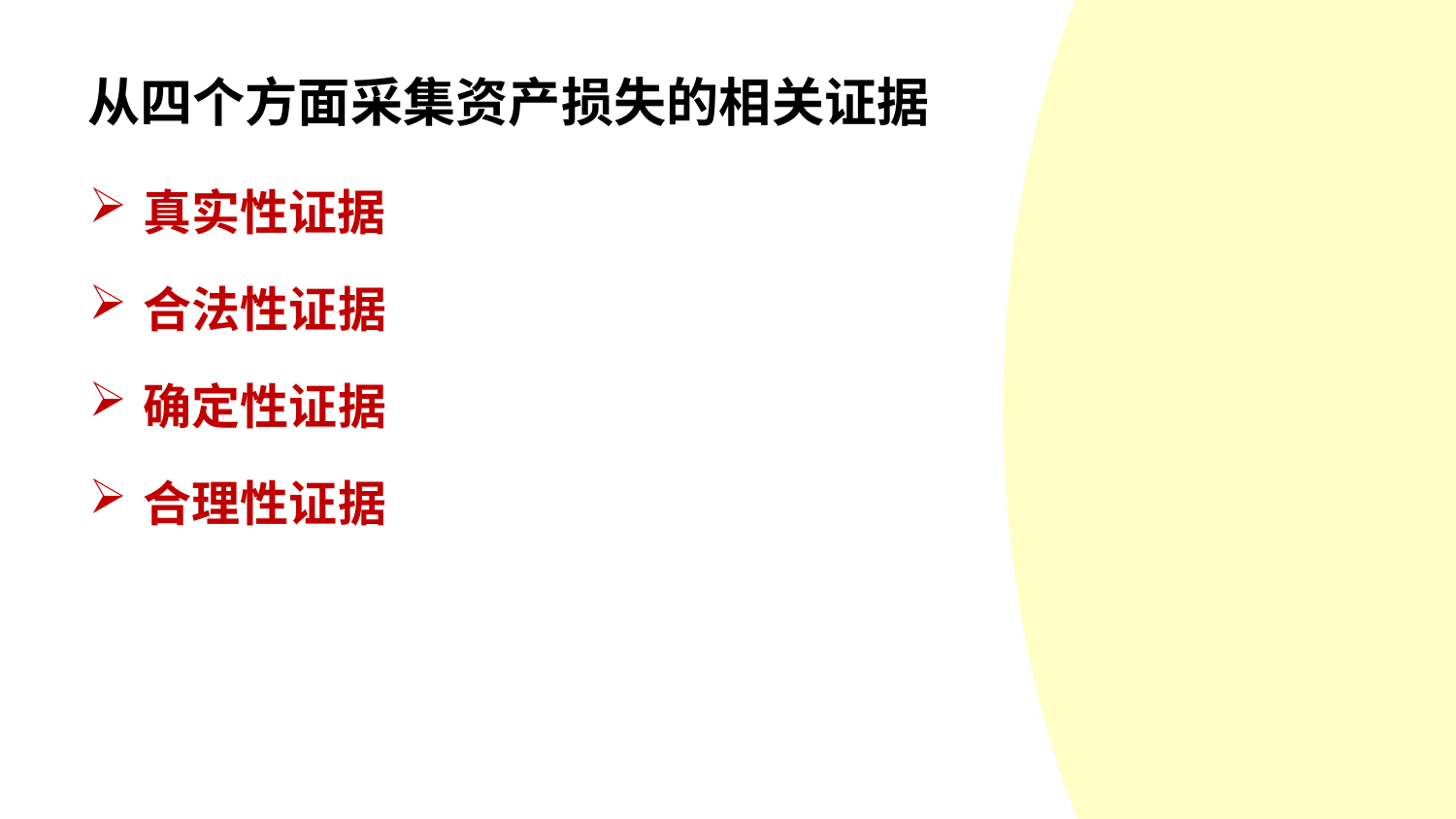

# 从四个方面采集资产损失的相关证据
真实性证据
合法性证据
确定性证据
合理性证据